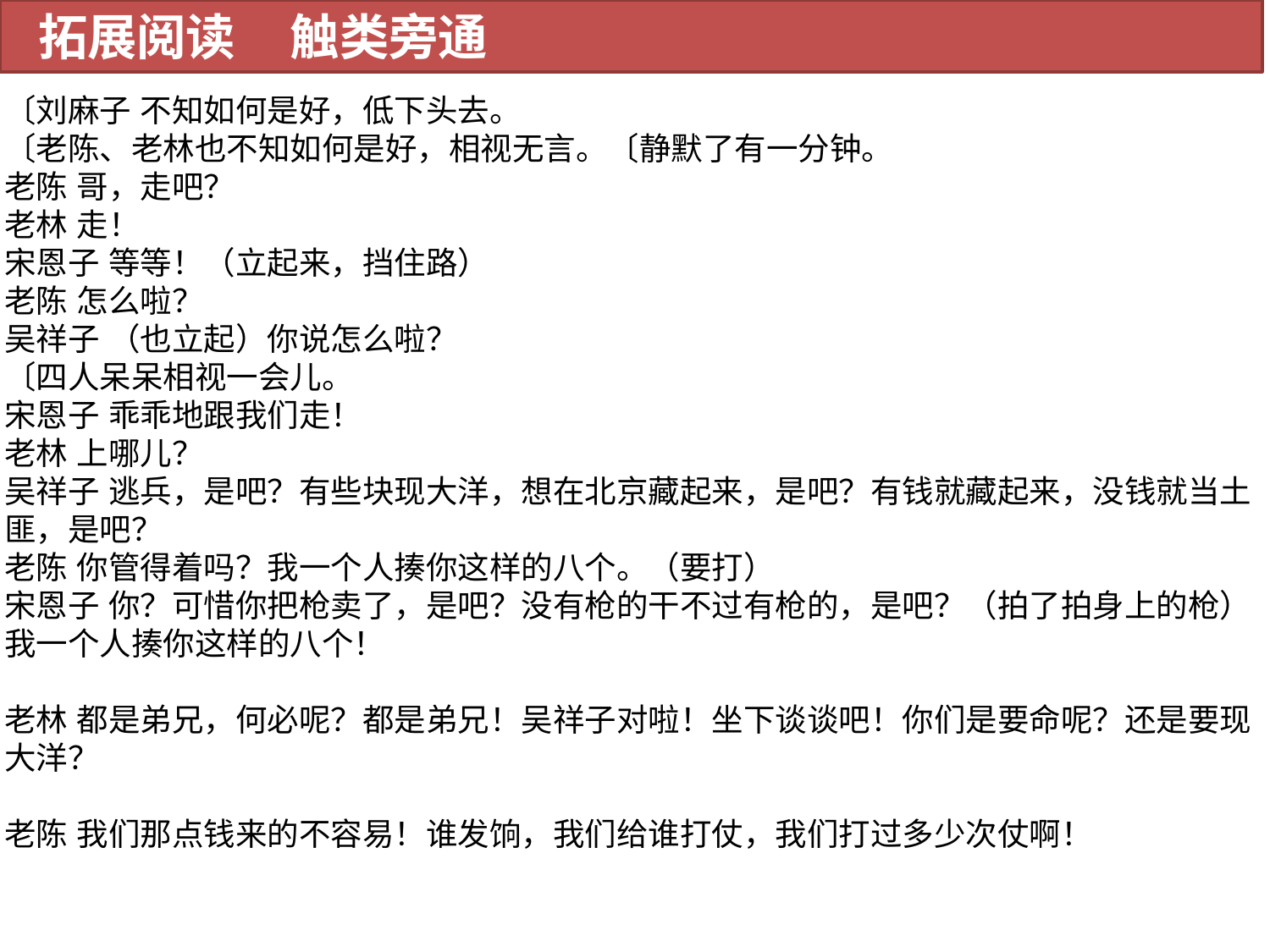

拓展阅读    触类旁通
〔刘麻子 不知如何是好，低下头去。
〔老陈、老林也不知如何是好，相视无言。〔静默了有一分钟。
老陈 哥，走吧？
老林 走！
宋恩子 等等！（立起来，挡住路）
老陈 怎么啦？
吴祥子 （也立起）你说怎么啦？
〔四人呆呆相视一会儿。
宋恩子 乖乖地跟我们走！
老林 上哪儿？
吴祥子 逃兵，是吧？有些块现大洋，想在北京藏起来，是吧？有钱就藏起来，没钱就当土匪，是吧？
老陈 你管得着吗？我一个人揍你这样的八个。（要打）
宋恩子 你？可惜你把枪卖了，是吧？没有枪的干不过有枪的，是吧？（拍了拍身上的枪）我一个人揍你这样的八个！

老林 都是弟兄，何必呢？都是弟兄！吴祥子对啦！坐下谈谈吧！你们是要命呢？还是要现大洋？

老陈 我们那点钱来的不容易！谁发饷，我们给谁打仗，我们打过多少次仗啊！